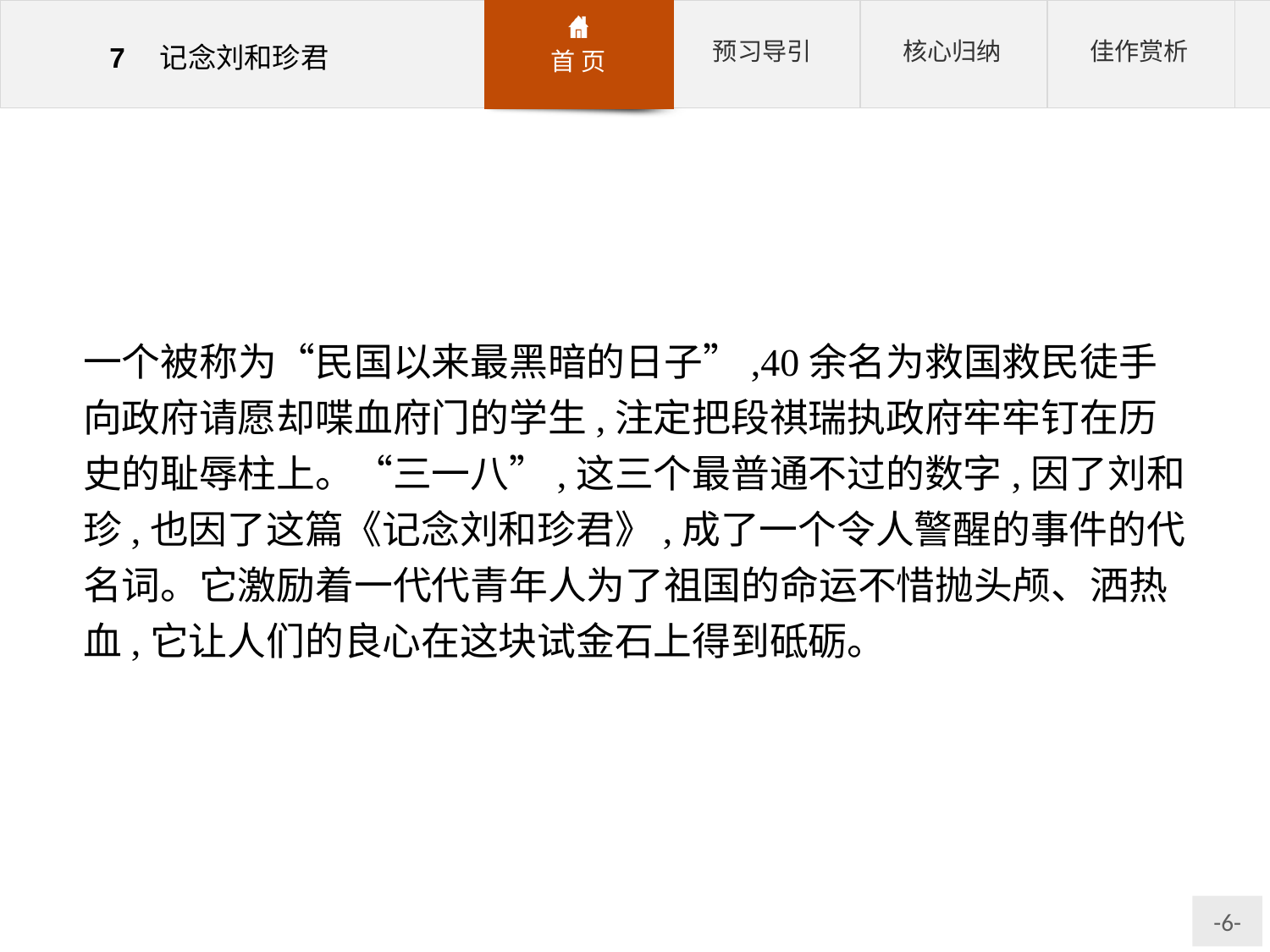

一个被称为“民国以来最黑暗的日子”,40余名为救国救民徒手向政府请愿却喋血府门的学生,注定把段祺瑞执政府牢牢钉在历史的耻辱柱上。“三一八”,这三个最普通不过的数字,因了刘和珍,也因了这篇《记念刘和珍君》,成了一个令人警醒的事件的代名词。它激励着一代代青年人为了祖国的命运不惜抛头颅、洒热血,它让人们的良心在这块试金石上得到砥砺。